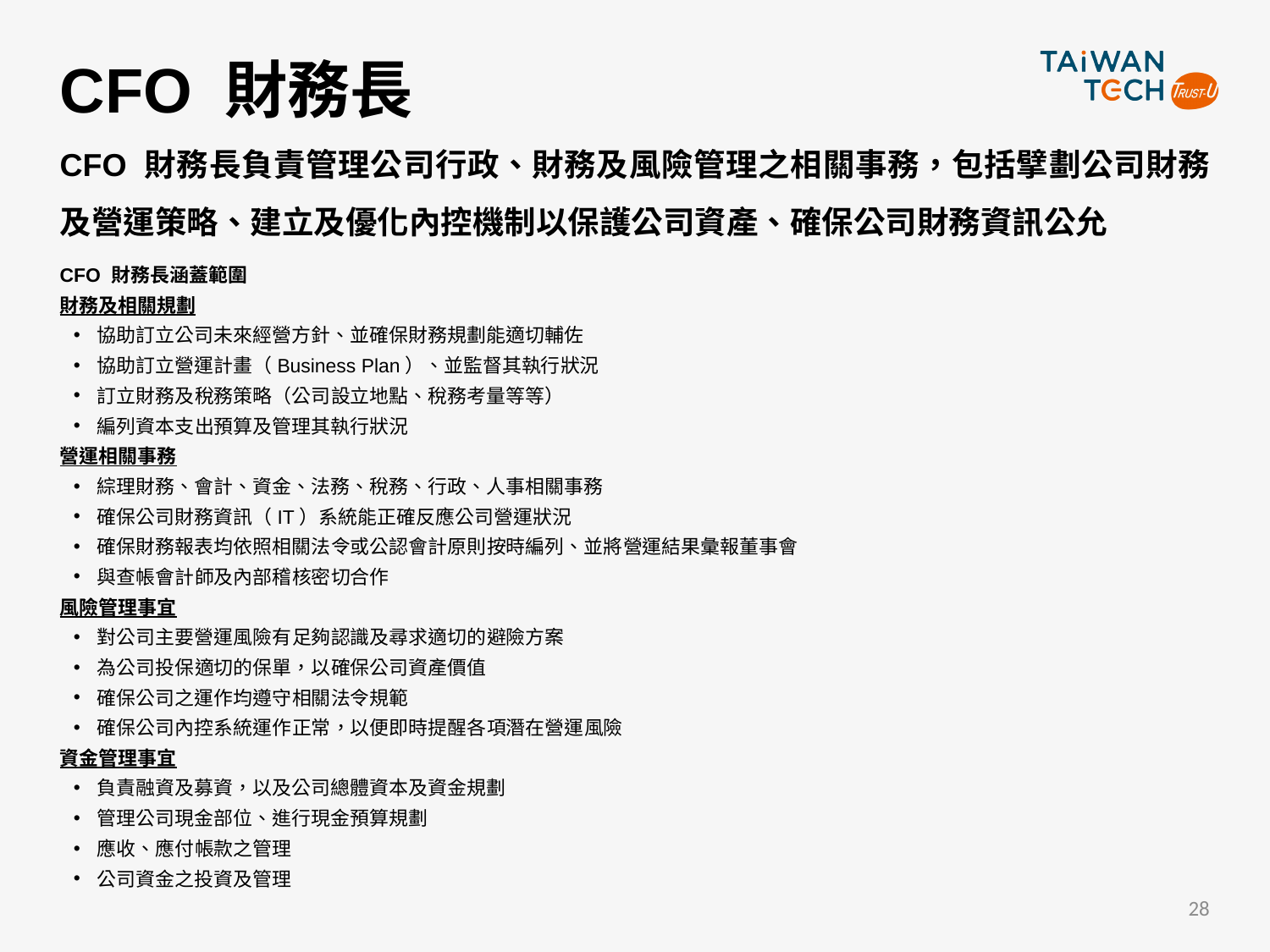

# CFO 財務長
CFO 財務長負責管理公司行政、財務及風險管理之相關事務，包括擘劃公司財務及營運策略、建立及優化內控機制以保護公司資產、確保公司財務資訊公允
CFO 財務長涵蓋範圍
財務及相關規劃
協助訂立公司未來經營方針、並確保財務規劃能適切輔佐
協助訂立營運計畫（Business Plan）、並監督其執行狀況
訂立財務及稅務策略（公司設立地點、稅務考量等等）
編列資本支出預算及管理其執行狀況
營運相關事務
綜理財務、會計、資金、法務、稅務、行政、人事相關事務
確保公司財務資訊（IT）系統能正確反應公司營運狀況
確保財務報表均依照相關法令或公認會計原則按時編列、並將營運結果彙報董事會
與查帳會計師及內部稽核密切合作
風險管理事宜
對公司主要營運風險有足夠認識及尋求適切的避險方案
為公司投保適切的保單，以確保公司資產價值
確保公司之運作均遵守相關法令規範
確保公司內控系統運作正常，以便即時提醒各項潛在營運風險
資金管理事宜
負責融資及募資，以及公司總體資本及資金規劃
管理公司現金部位、進行現金預算規劃
應收、應付帳款之管理
公司資金之投資及管理
28